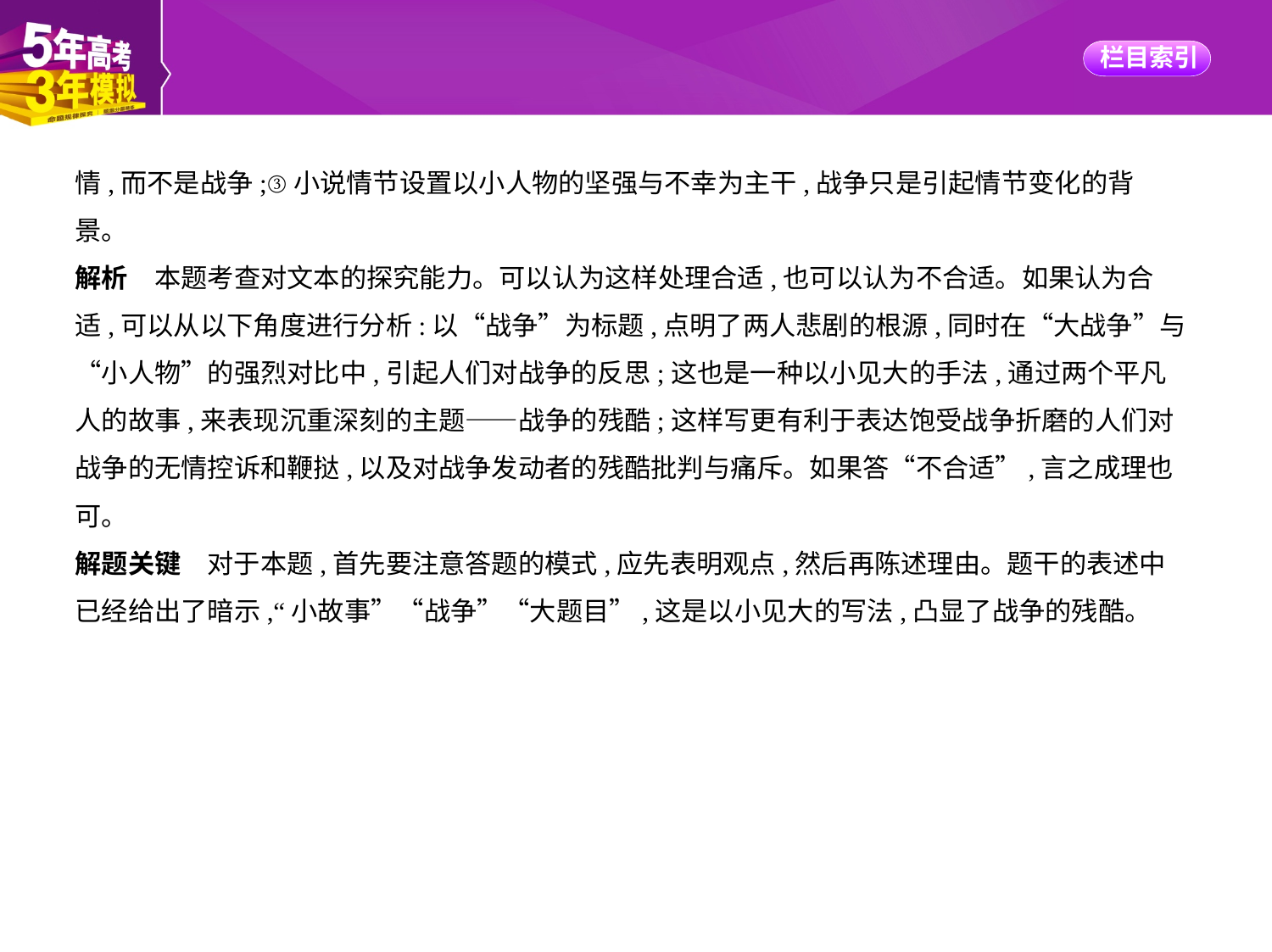

情,而不是战争;③小说情节设置以小人物的坚强与不幸为主干,战争只是引起情节变化的背
景。
解析　本题考查对文本的探究能力。可以认为这样处理合适,也可以认为不合适。如果认为合
适,可以从以下角度进行分析:以“战争”为标题,点明了两人悲剧的根源,同时在“大战争”与
“小人物”的强烈对比中,引起人们对战争的反思;这也是一种以小见大的手法,通过两个平凡
人的故事,来表现沉重深刻的主题——战争的残酷;这样写更有利于表达饱受战争折磨的人们对
战争的无情控诉和鞭挞,以及对战争发动者的残酷批判与痛斥。如果答“不合适”,言之成理也
可。
解题关键　对于本题,首先要注意答题的模式,应先表明观点,然后再陈述理由。题干的表述中
已经给出了暗示,“小故事”“战争”“大题目”,这是以小见大的写法,凸显了战争的残酷。